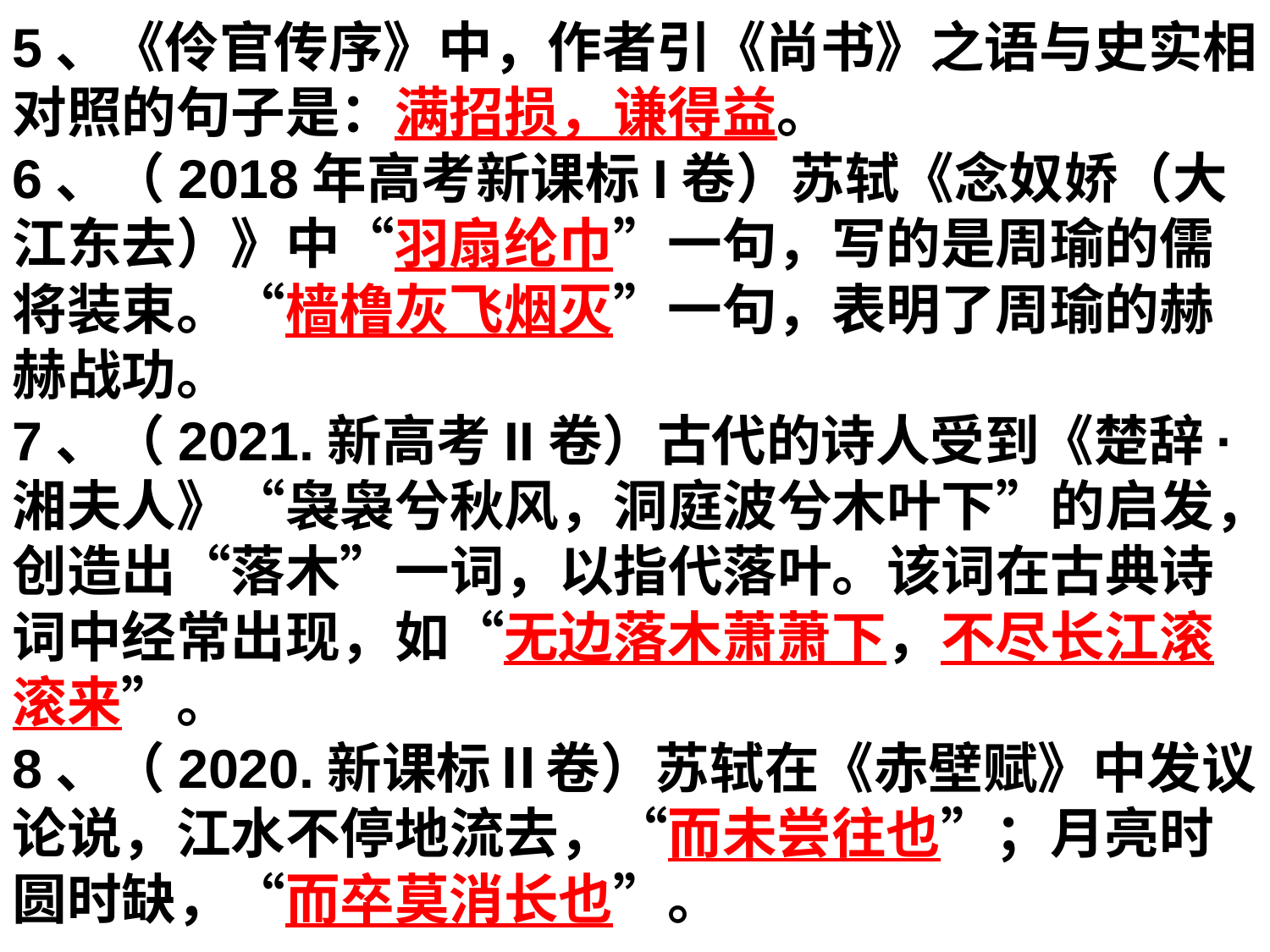

5、《伶官传序》中，作者引《尚书》之语与史实相对照的句子是：满招损，谦得益。
6、（2018年高考新课标I卷）苏轼《念奴娇（大江东去）》中“羽扇纶巾”一句，写的是周瑜的儒将装束。“樯橹灰飞烟灭”一句，表明了周瑜的赫赫战功。
7、（2021.新高考II卷）古代的诗人受到《楚辞·湘夫人》“袅袅兮秋风，洞庭波兮木叶下”的启发，创造出“落木”一词，以指代落叶。该词在古典诗词中经常出现，如“无边落木萧萧下，不尽长江滚滚来”。
8、（2020.新课标Ⅱ卷）苏轼在《赤壁赋》中发议论说，江水不停地流去，“而未尝往也”；月亮时圆时缺，“而卒莫消长也”。